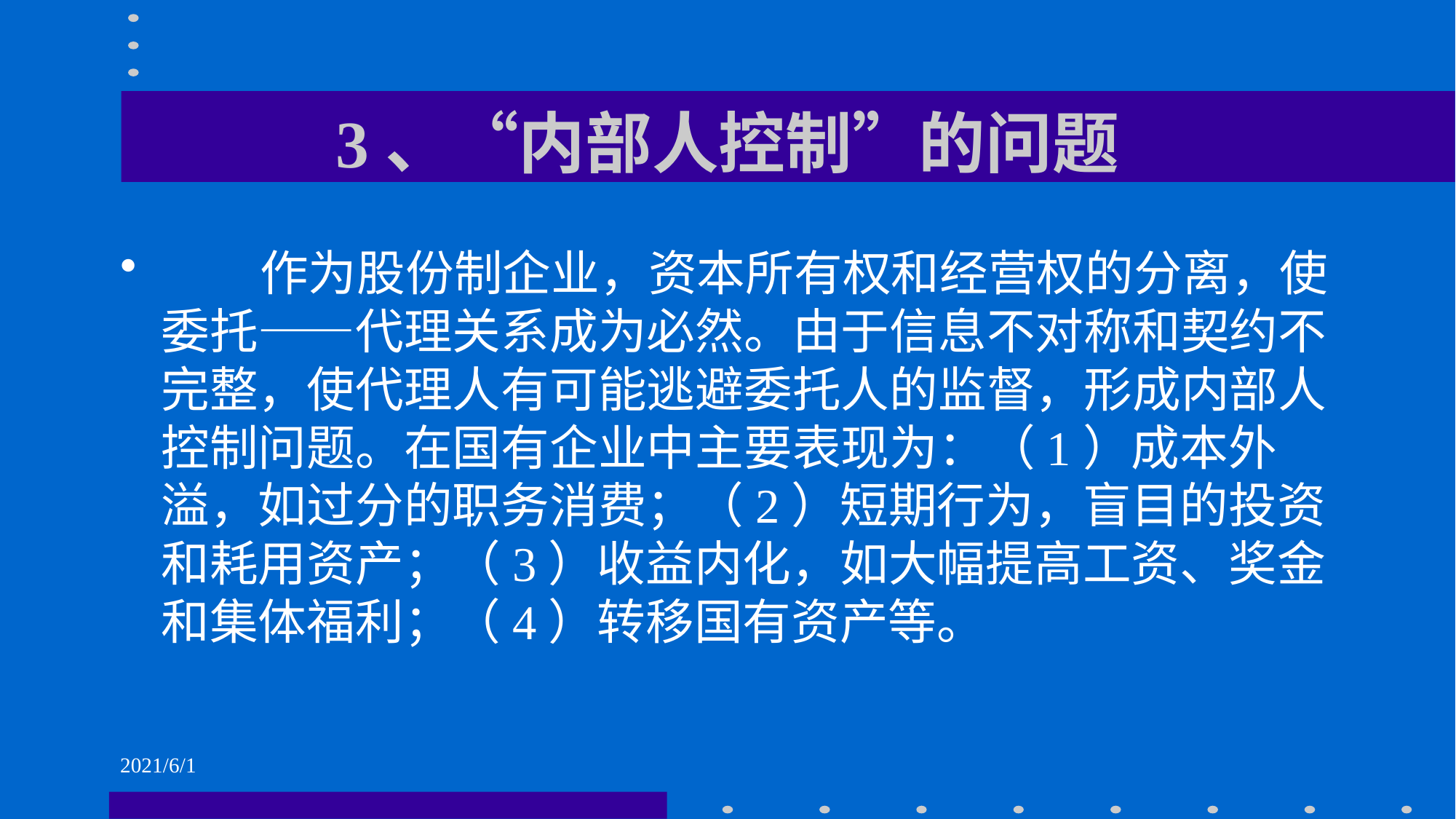

# 3、“内部人控制”的问题
        作为股份制企业，资本所有权和经营权的分离，使委托——代理关系成为必然。由于信息不对称和契约不完整，使代理人有可能逃避委托人的监督，形成内部人控制问题。在国有企业中主要表现为：（1）成本外溢，如过分的职务消费；（2）短期行为，盲目的投资和耗用资产；（3）收益内化，如大幅提高工资、奖金和集体福利；（4）转移国有资产等。
2021/6/1